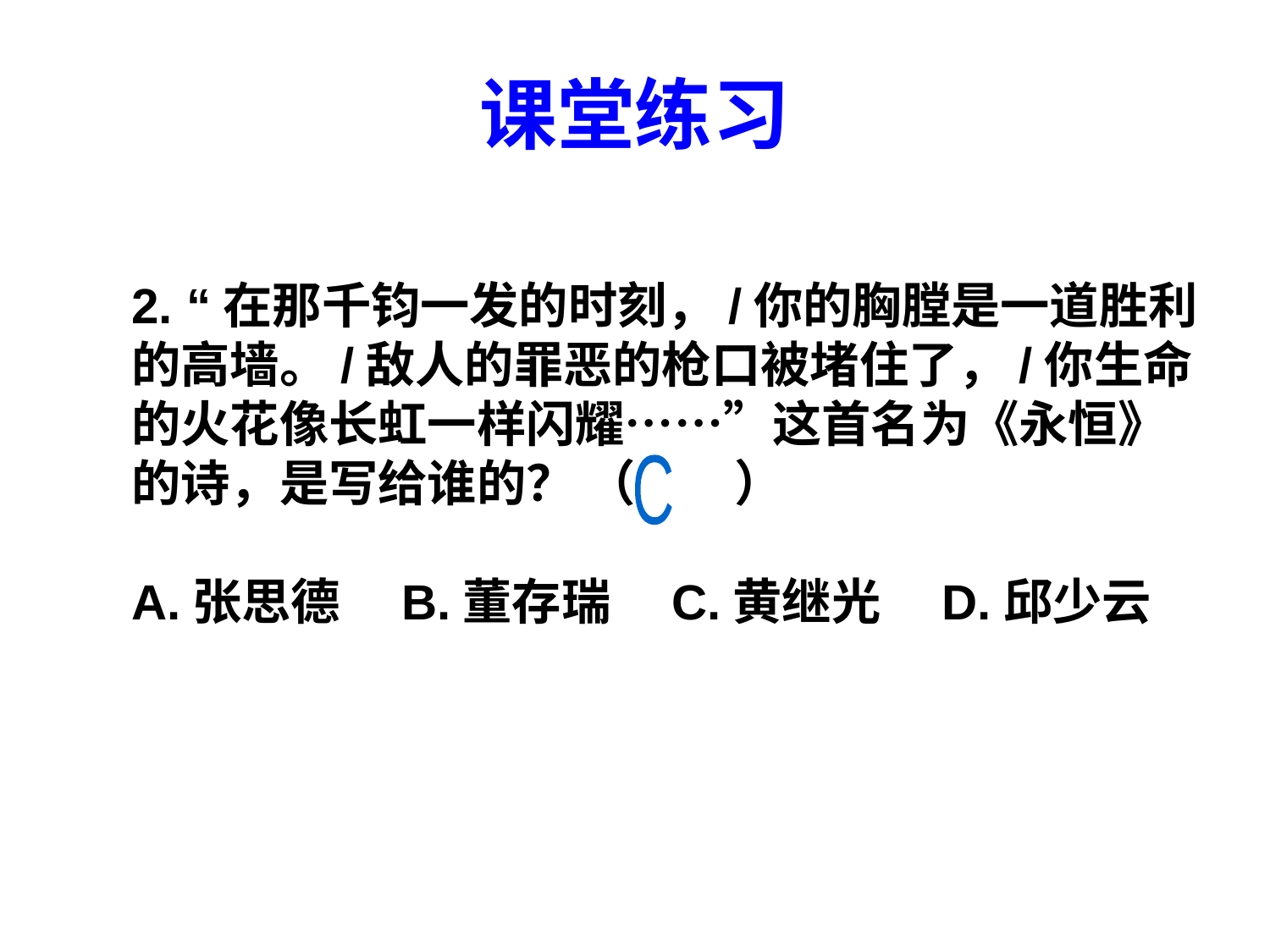

课堂练习
2. “在那千钧一发的时刻，/你的胸膛是一道胜利的高墙。/敌人的罪恶的枪口被堵住了，/你生命的火花像长虹一样闪耀……”这首名为《永恒》的诗，是写给谁的？ （　　）

A.张思德　B.董存瑞　C.黄继光　D.邱少云
C